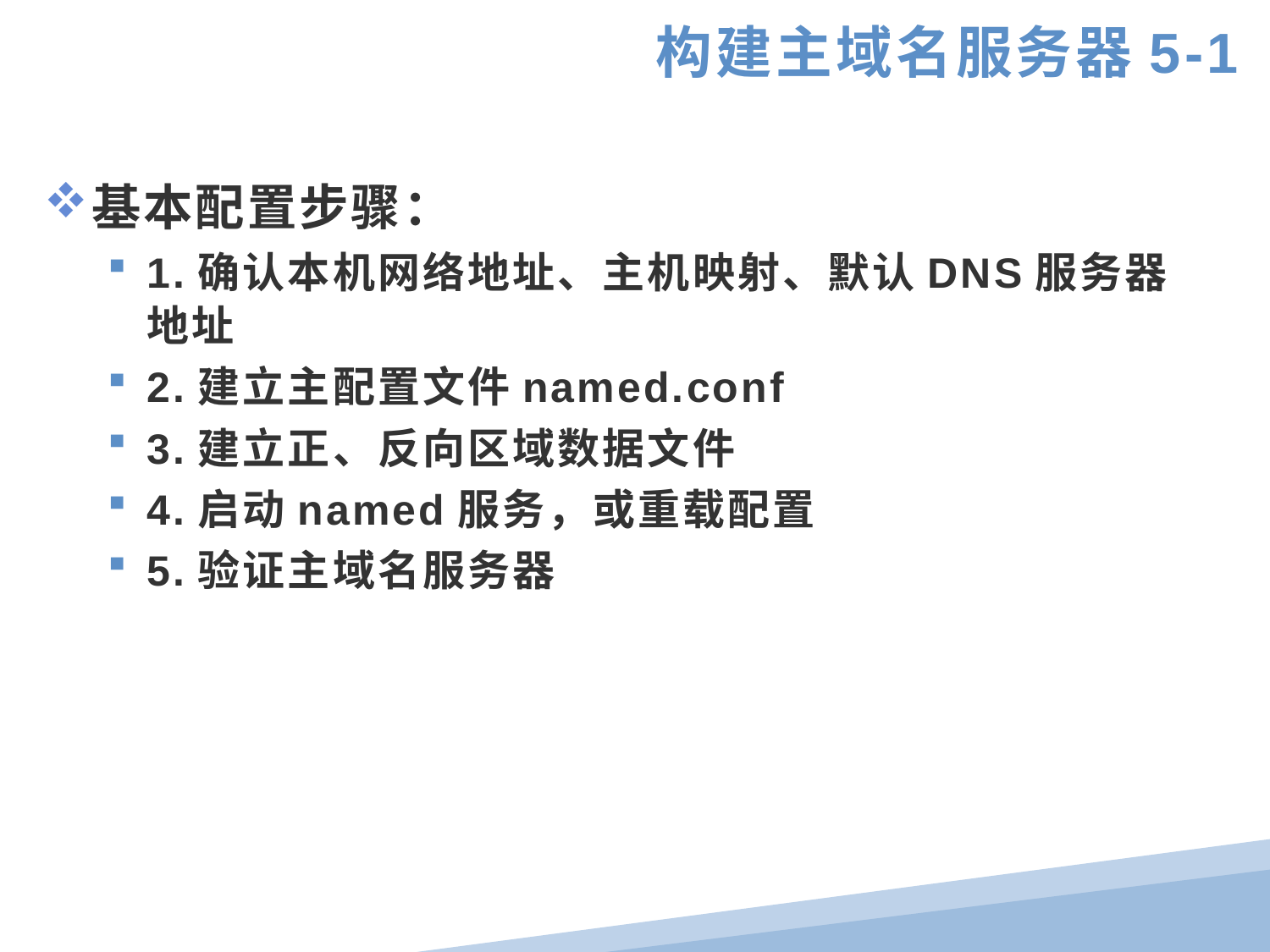

构建主域名服务器5-1
基本配置步骤：
1.确认本机网络地址、主机映射、默认DNS服务器地址
2.建立主配置文件named.conf
3.建立正、反向区域数据文件
4.启动named服务，或重载配置
5.验证主域名服务器